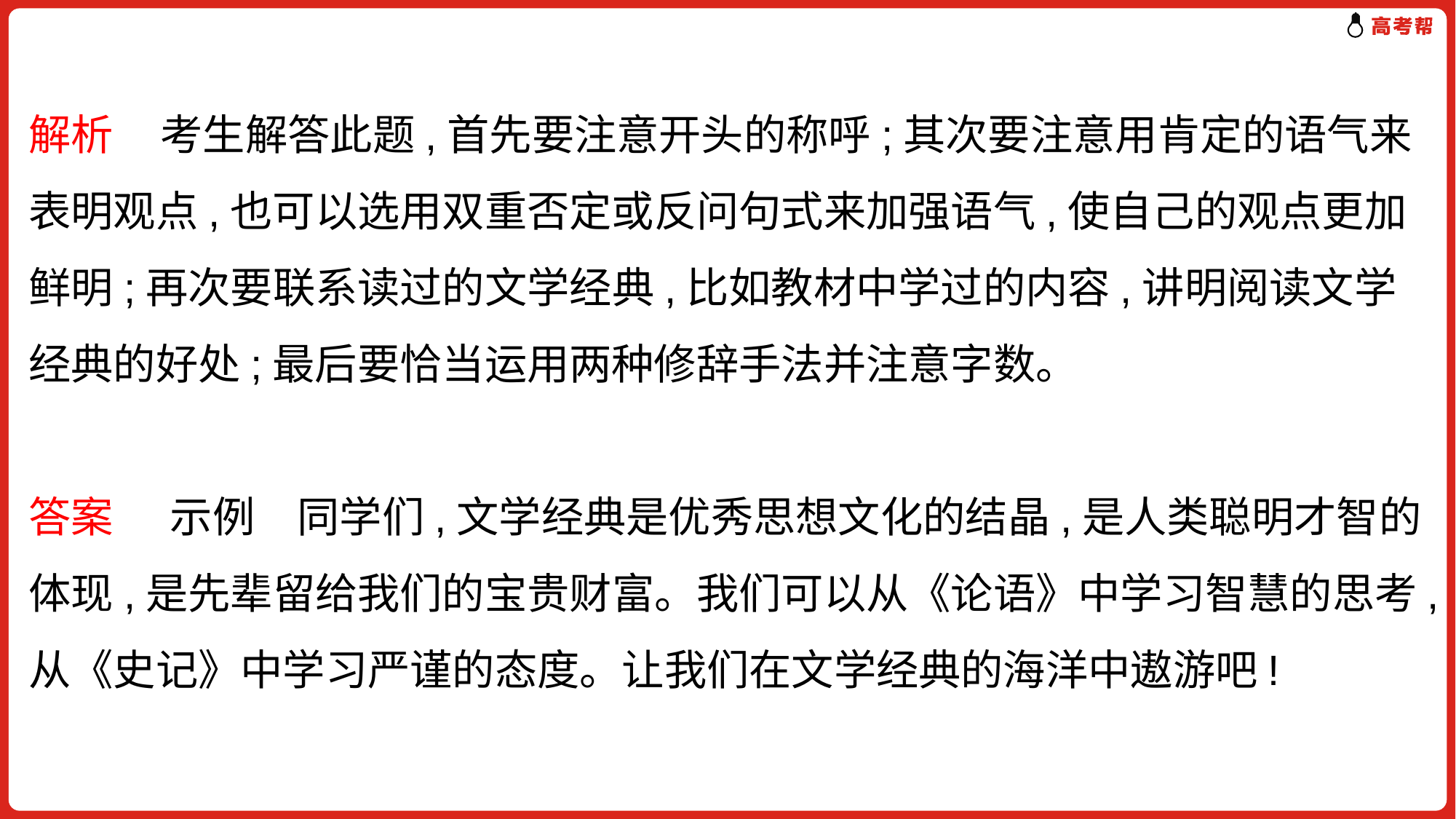

解析     考生解答此题,首先要注意开头的称呼;其次要注意用肯定的语气来表明观点,也可以选用双重否定或反问句式来加强语气,使自己的观点更加鲜明;再次要联系读过的文学经典,比如教材中学过的内容,讲明阅读文学经典的好处;最后要恰当运用两种修辞手法并注意字数。

答案      示例　同学们,文学经典是优秀思想文化的结晶,是人类聪明才智的体现,是先辈留给我们的宝贵财富。我们可以从《论语》中学习智慧的思考,从《史记》中学习严谨的态度。让我们在文学经典的海洋中遨游吧!